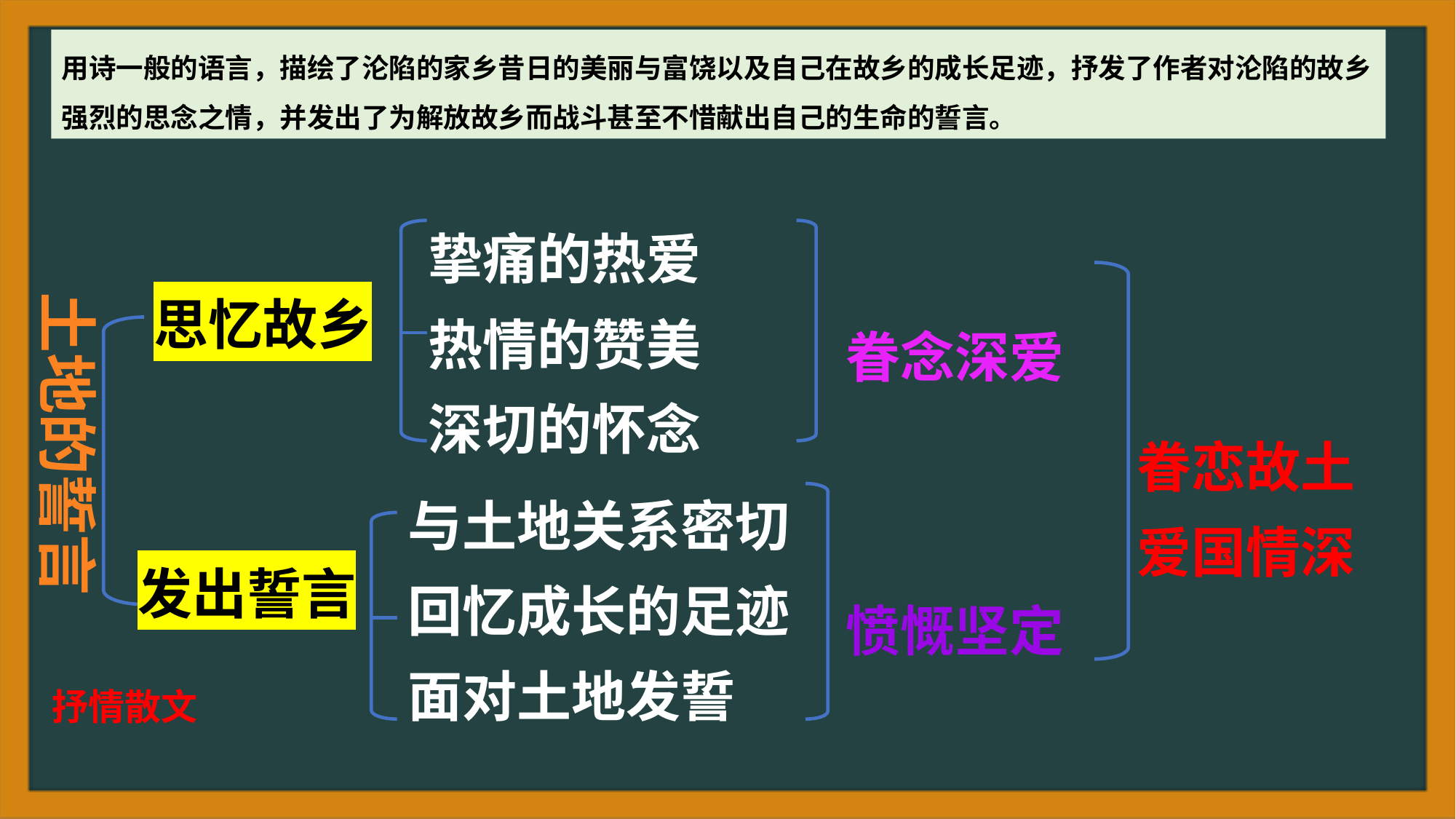

用诗一般的语言，描绘了沦陷的家乡昔日的美丽与富饶以及自己在故乡的成长足迹，抒发了作者对沦陷的故乡强烈的思念之情，并发出了为解放故乡而战斗甚至不惜献出自己的生命的誓言。
挚痛的热爱
热情的赞美
深切的怀念

思忆故乡
土地的誓言
眷念深爱

眷恋故土
爱国情深
与土地关系密切
回忆成长的足迹
面对土地发誓

发出誓言
愤慨坚定
 抒情散文